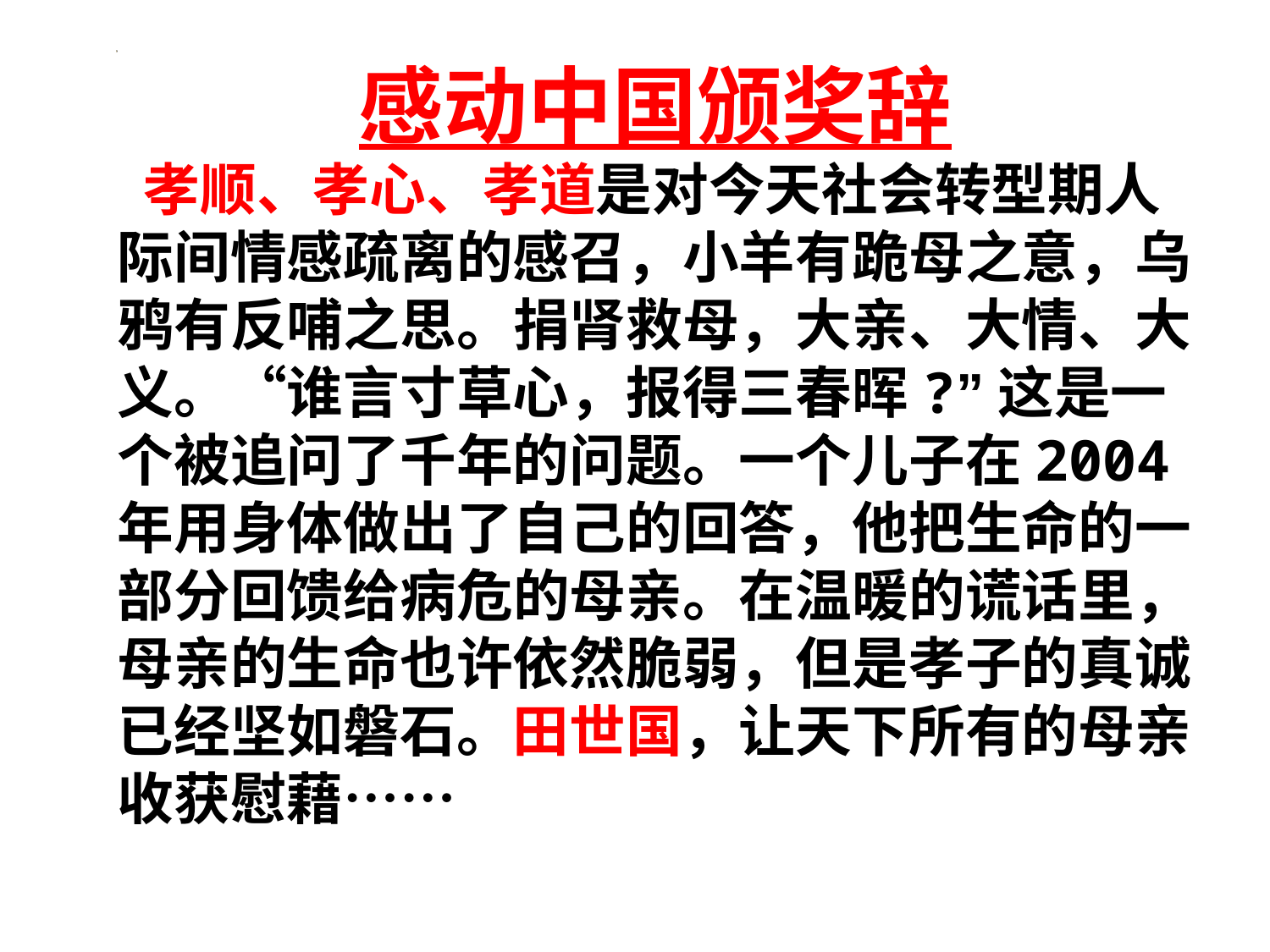

感动中国颁奖辞
 孝顺、孝心、孝道是对今天社会转型期人际间情感疏离的感召，小羊有跪母之意，乌鸦有反哺之思。捐肾救母，大亲、大情、大义。“谁言寸草心，报得三春晖?”这是一个被追问了千年的问题。一个儿子在2004年用身体做出了自己的回答，他把生命的一部分回馈给病危的母亲。在温暖的谎话里，母亲的生命也许依然脆弱，但是孝子的真诚已经坚如磐石。田世国，让天下所有的母亲收获慰藉……